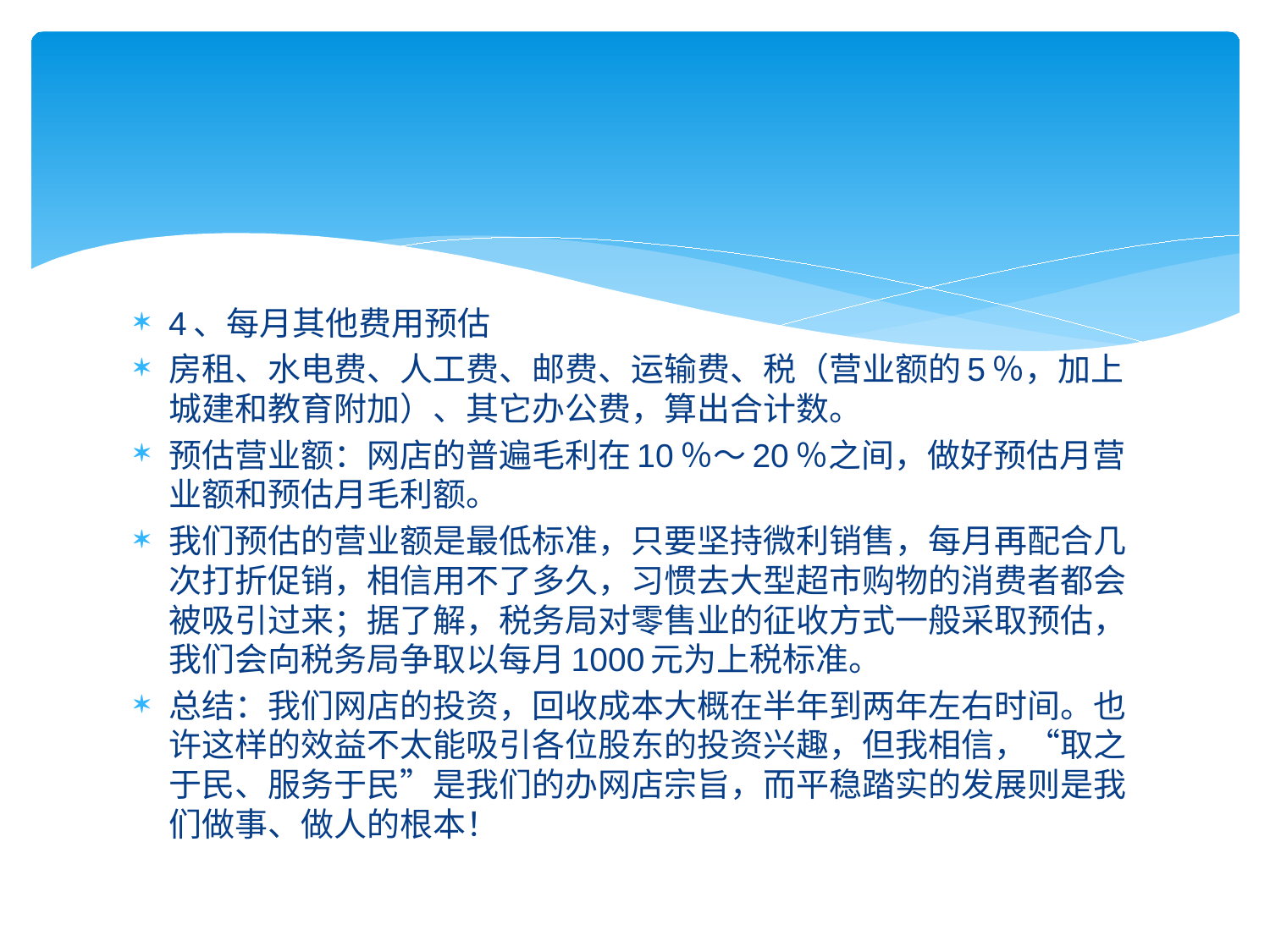

4、每月其他费用预估
房租、水电费、人工费、邮费、运输费、税（营业额的5％，加上城建和教育附加）、其它办公费，算出合计数。
预估营业额：网店的普遍毛利在10％～20％之间，做好预估月营业额和预估月毛利额。
我们预估的营业额是最低标准，只要坚持微利销售，每月再配合几次打折促销，相信用不了多久，习惯去大型超市购物的消费者都会被吸引过来；据了解，税务局对零售业的征收方式一般采取预估，我们会向税务局争取以每月1000元为上税标准。
总结：我们网店的投资，回收成本大概在半年到两年左右时间。也许这样的效益不太能吸引各位股东的投资兴趣，但我相信，“取之于民、服务于民”是我们的办网店宗旨，而平稳踏实的发展则是我们做事、做人的根本！